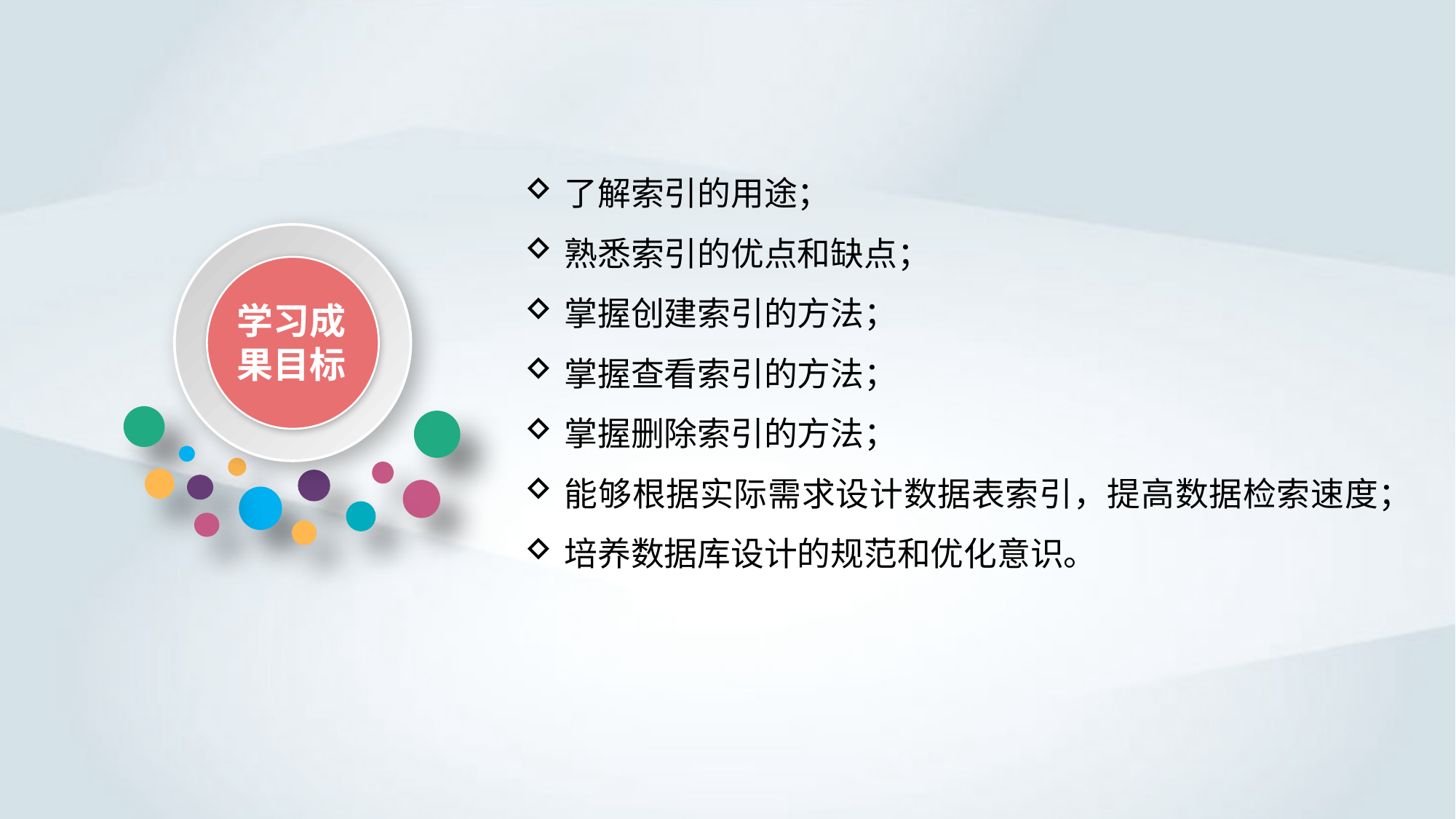

了解索引的用途；
熟悉索引的优点和缺点；
掌握创建索引的方法；
掌握查看索引的方法；
掌握删除索引的方法；
能够根据实际需求设计数据表索引，提高数据检索速度；
培养数据库设计的规范和优化意识。

学习成果目标